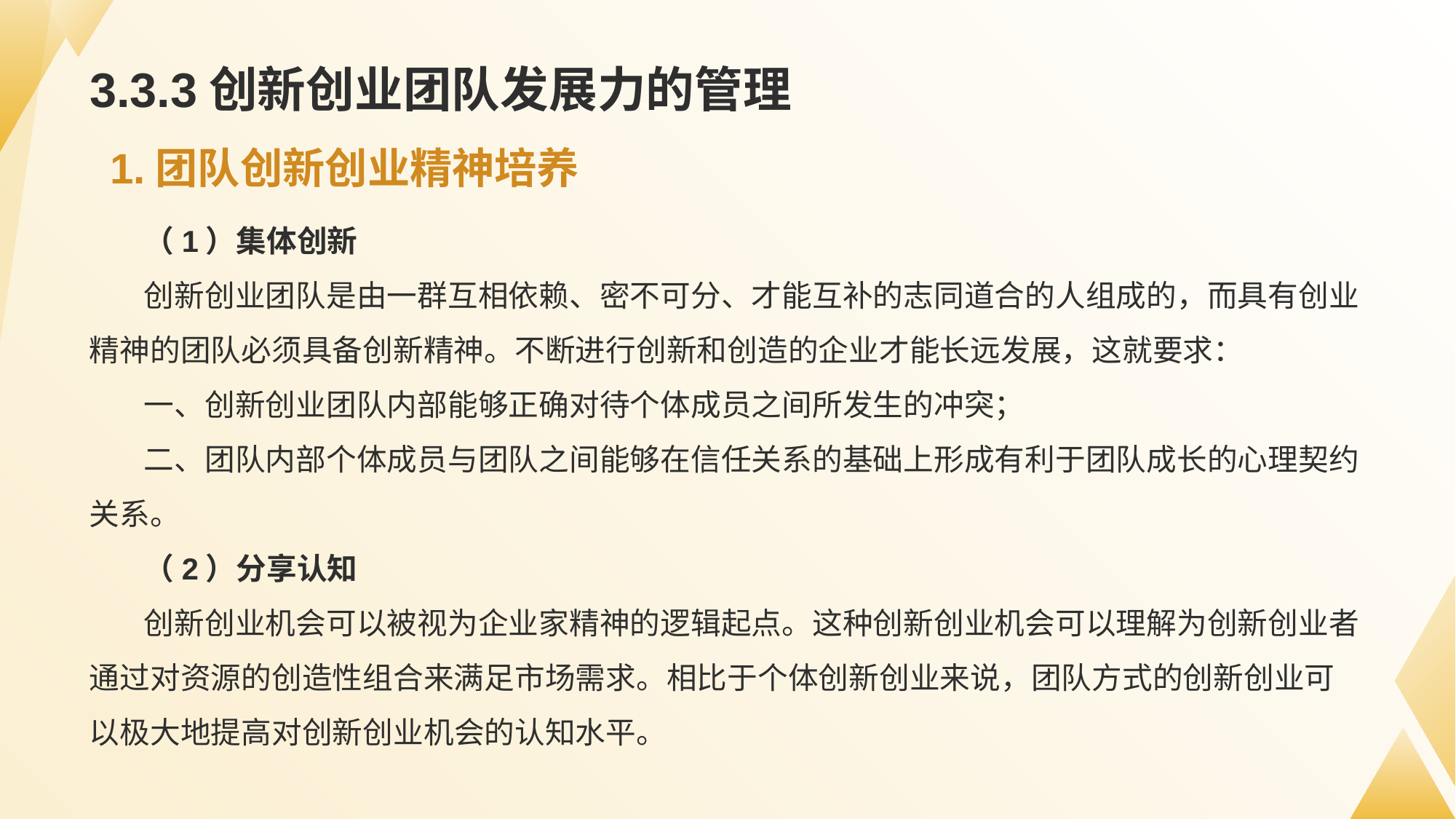

# 3.3.3创新创业团队发展力的管理
1.团队创新创业精神培养
（1）集体创新
创新创业团队是由一群互相依赖、密不可分、才能互补的志同道合的人组成的，而具有创业精神的团队必须具备创新精神。不断进行创新和创造的企业才能长远发展，这就要求：
一、创新创业团队内部能够正确对待个体成员之间所发生的冲突；
二、团队内部个体成员与团队之间能够在信任关系的基础上形成有利于团队成长的心理契约关系。
（2）分享认知
创新创业机会可以被视为企业家精神的逻辑起点。这种创新创业机会可以理解为创新创业者通过对资源的创造性组合来满足市场需求。相比于个体创新创业来说，团队方式的创新创业可以极大地提高对创新创业机会的认知水平。